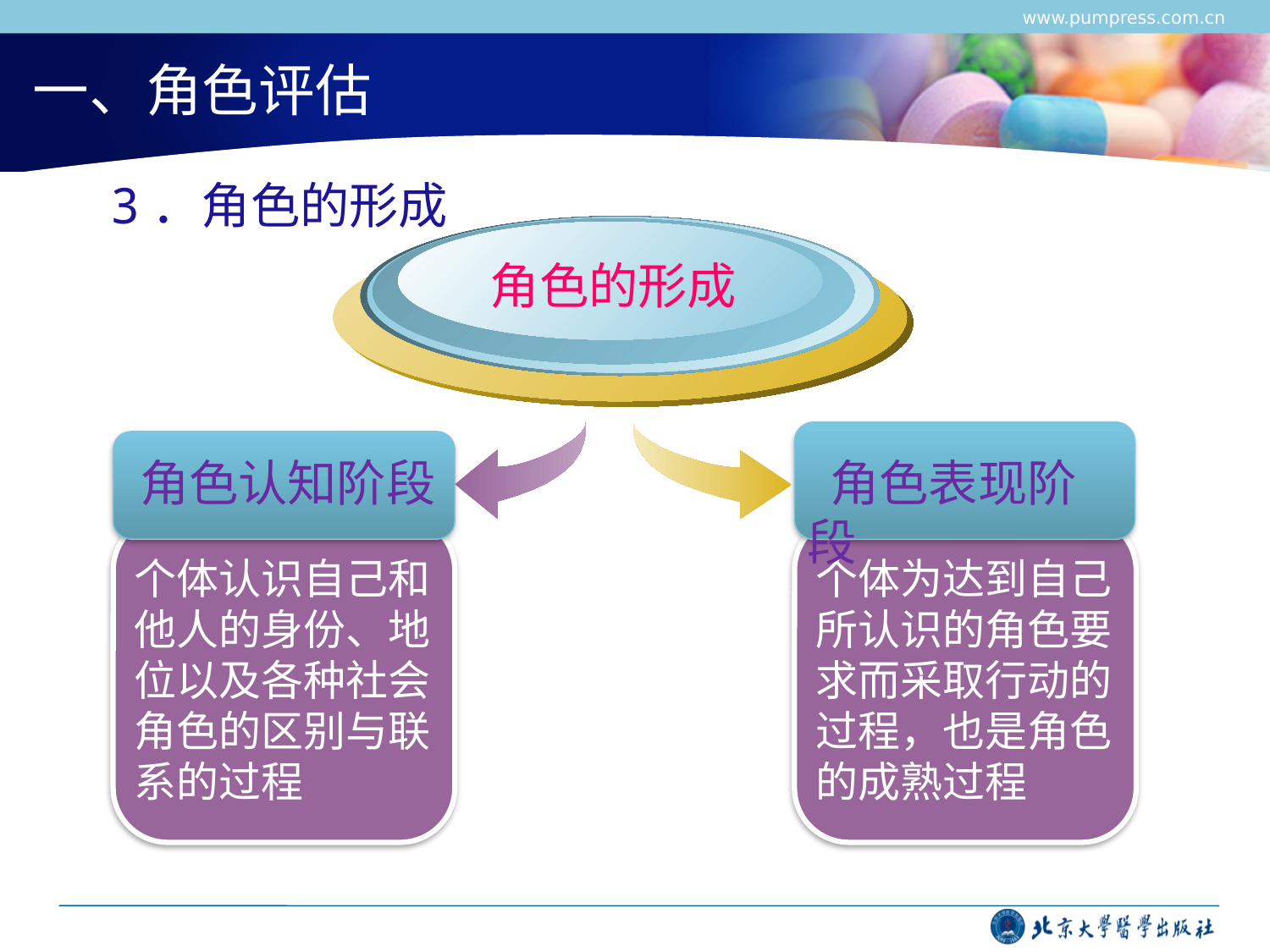

www.pumpress.com.cn
# 一、角色评估
3．角色的形成

角色的形成

角色认知阶段

 角色表现阶段

个体认识自己和他人的身份、地位以及各种社会角色的区别与联系的过程
个体为达到自己所认识的角色要求而采取行动的过程，也是角色的成熟过程